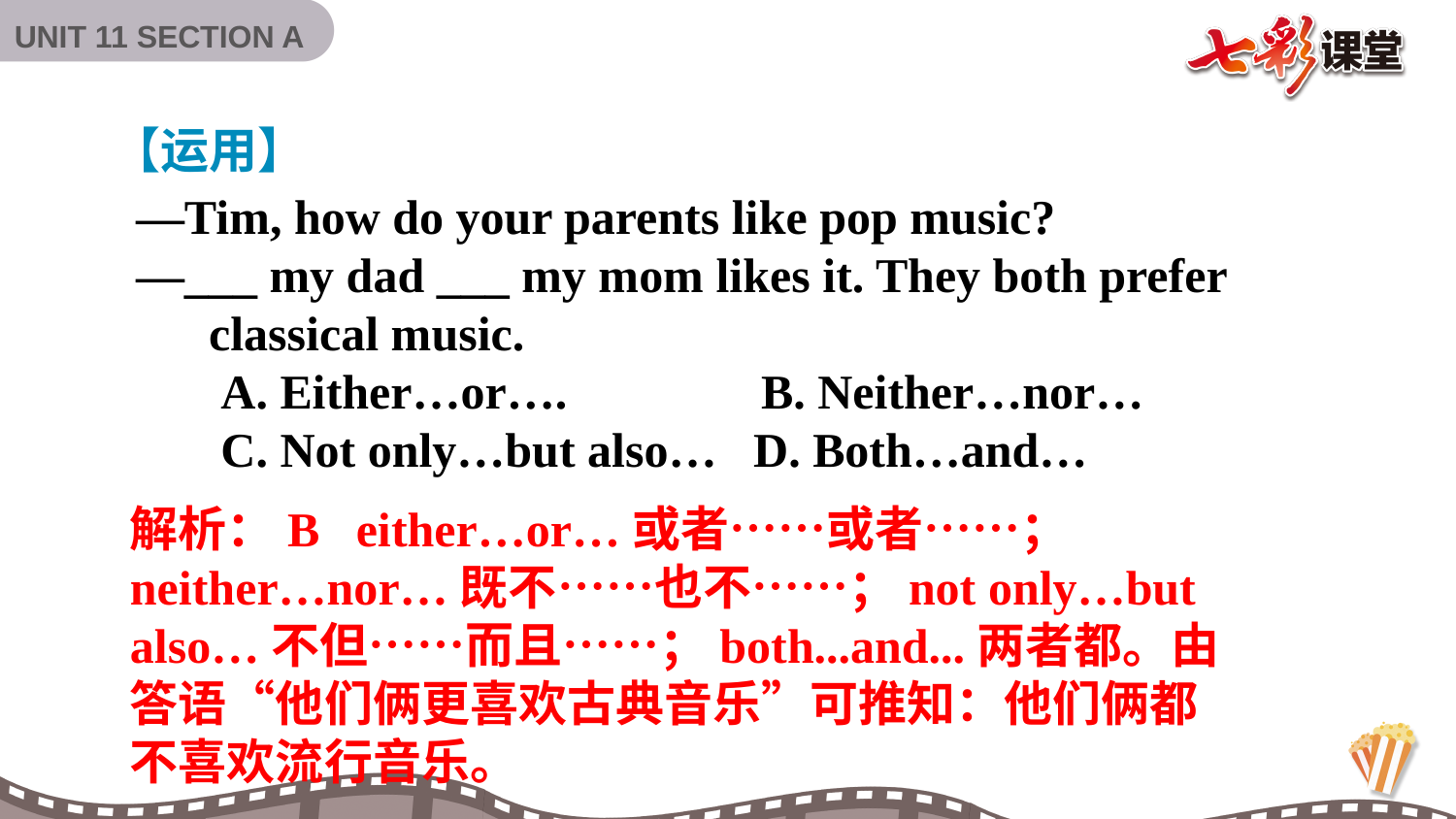

【运用】
—Tim, how do your parents like pop music?
—___ my dad ___ my mom likes it. They both prefer
      classical music.
       A. Either…or….                B. Neither…nor…
       C. Not only…but also…   D. Both…and…
解析：B   either…or…或者……或者……；neither…nor…既不……也不……；not only…but also…不但……而且……；both...and...两者都。由答语“他们俩更喜欢古典音乐”可推知：他们俩都不喜欢流行音乐。